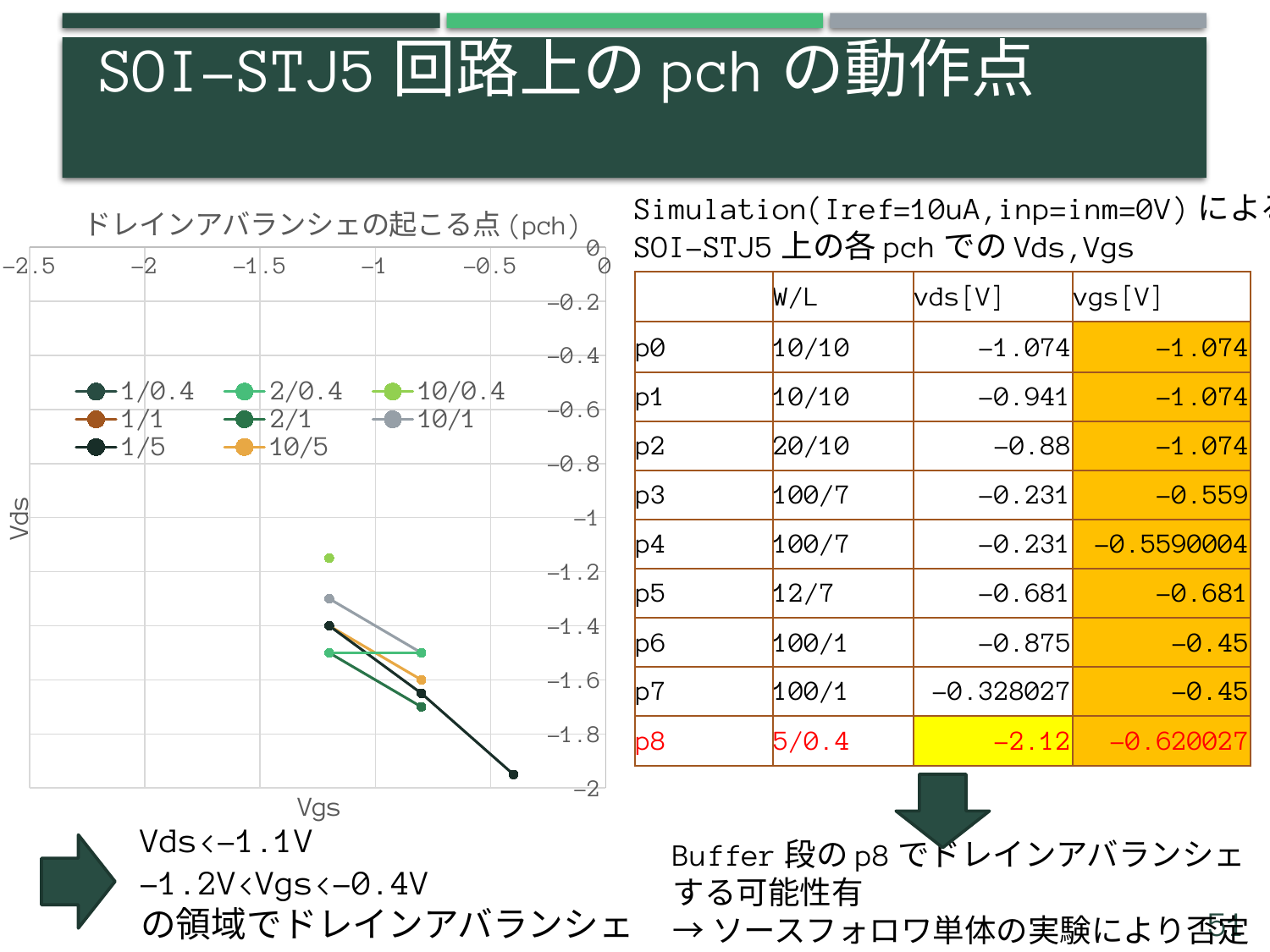

# SOI-STJ5回路上のpchの動作点

### Chart: ドレインアバランシェの起こる点(pch)

| Category | 1/0.4 | 2/0.4 | 10/0.4 | 1/1 | 2/1 | 10/1 | 1/5 | 10/5 |
|---|---|---|---|---|---|---|---|---|
Simulation(Iref=10uA,inp=inm=0V)による
SOI-STJ5上の各pchでのVds,Vgs
|  | W/L | vds[V] | vgs[V] |
| --- | --- | --- | --- |
| p0 | 10/10 | -1.074 | -1.074 |
| p1 | 10/10 | -0.941 | -1.074 |
| p2 | 20/10 | -0.88 | -1.074 |
| p3 | 100/7 | -0.231 | -0.559 |
| p4 | 100/7 | -0.231 | -0.5590004 |
| p5 | 12/7 | -0.681 | -0.681 |
| p6 | 100/1 | -0.875 | -0.45 |
| p7 | 100/1 | -0.328027 | -0.45 |
| p8 | 5/0.4 | -2.12 | -0.620027 |

Vds<-1.1V
-1.2V<Vgs<-0.4V
の領域でドレインアバランシェ
Buffer段のp8でドレインアバランシェ
する可能性有
→ソースフォロワ単体の実験により否定

51